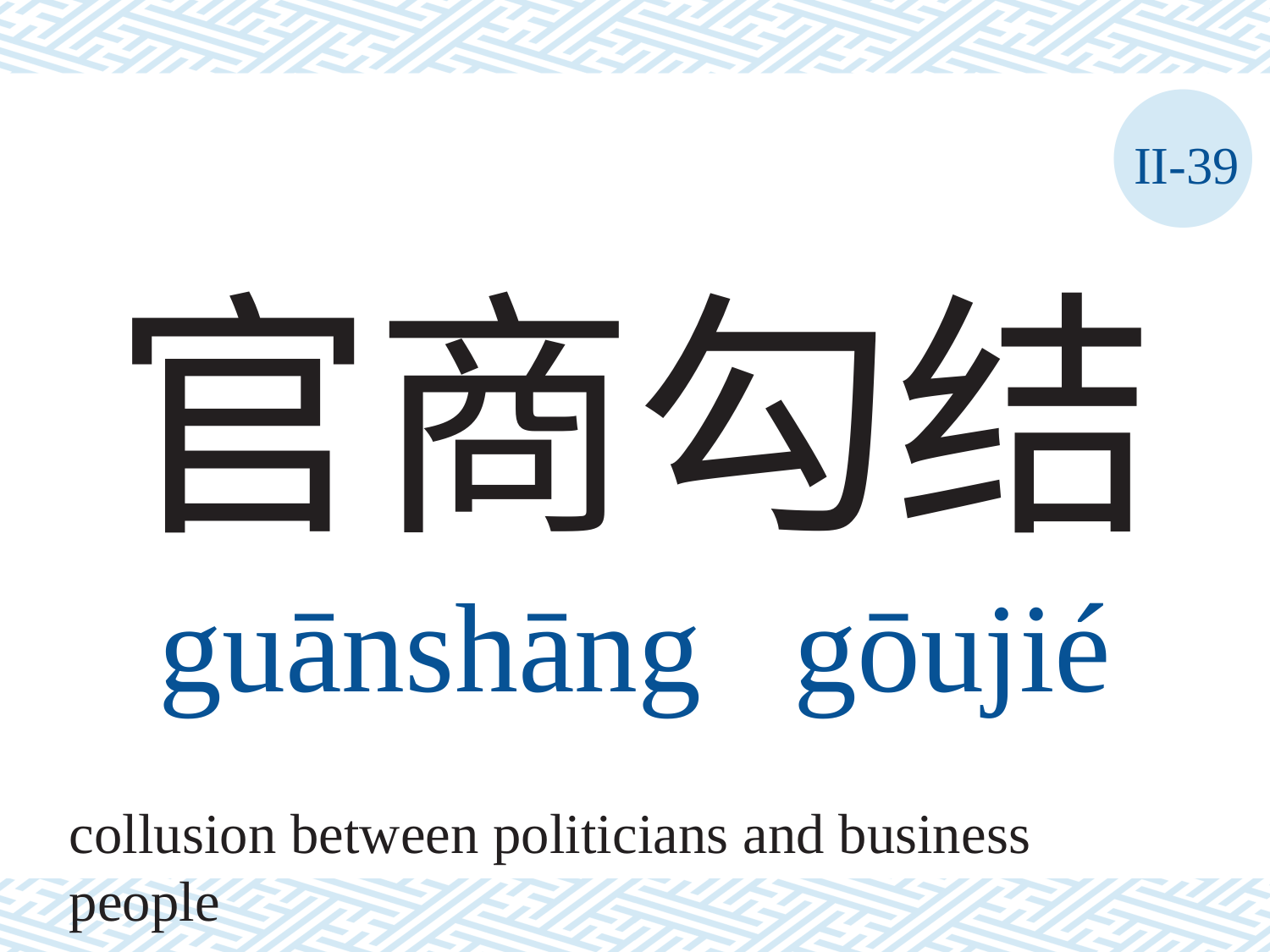

II-39
# 官商勾结 guānshāng	gōujié
collusion between politicians and business people